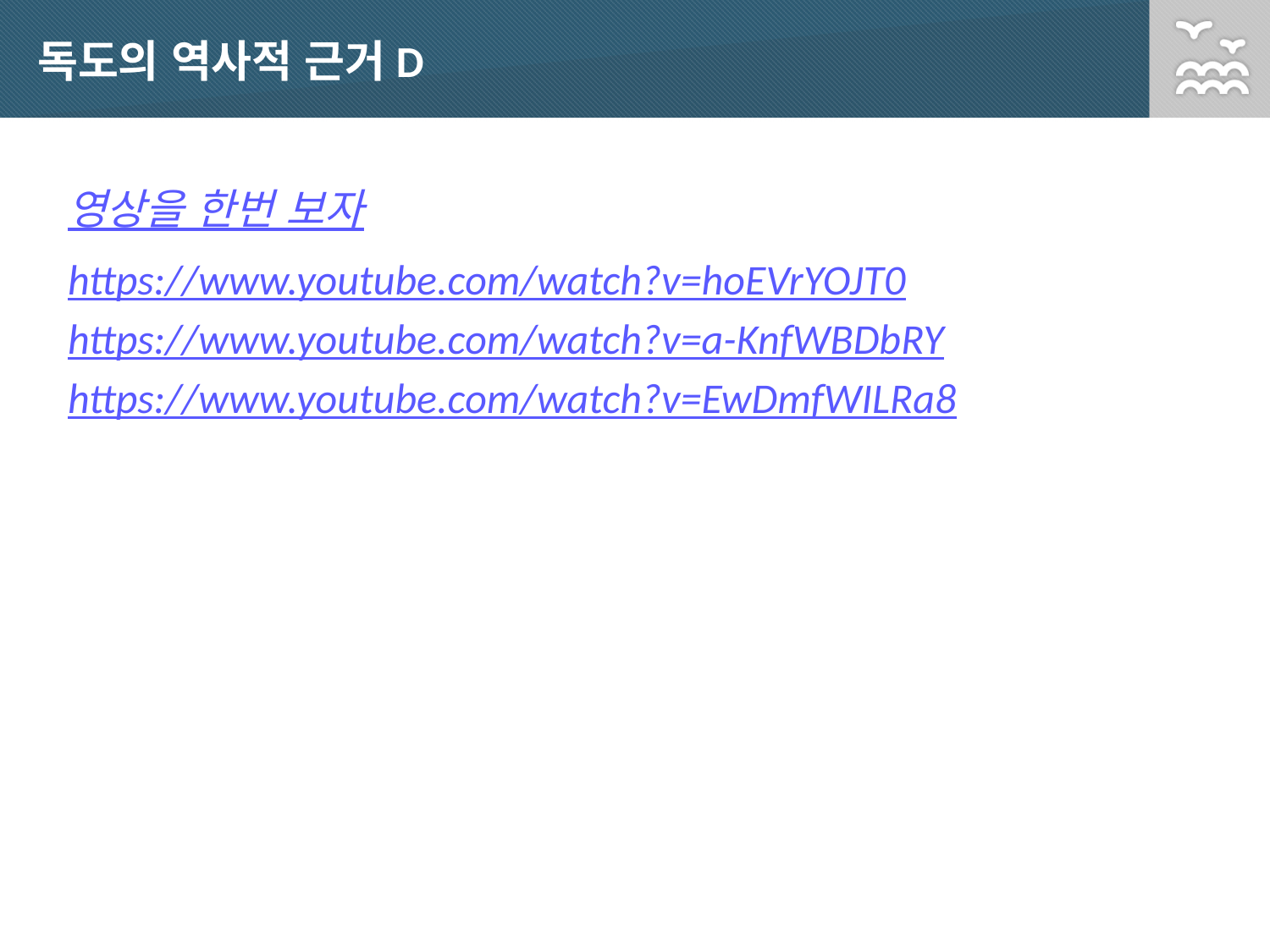

# 독도의 역사적 근거D
영상을 한번 보자
https://www.youtube.com/watch?v=hoEVrYOJT0
https://www.youtube.com/watch?v=a-KnfWBDbRY
https://www.youtube.com/watch?v=EwDmfWILRa8